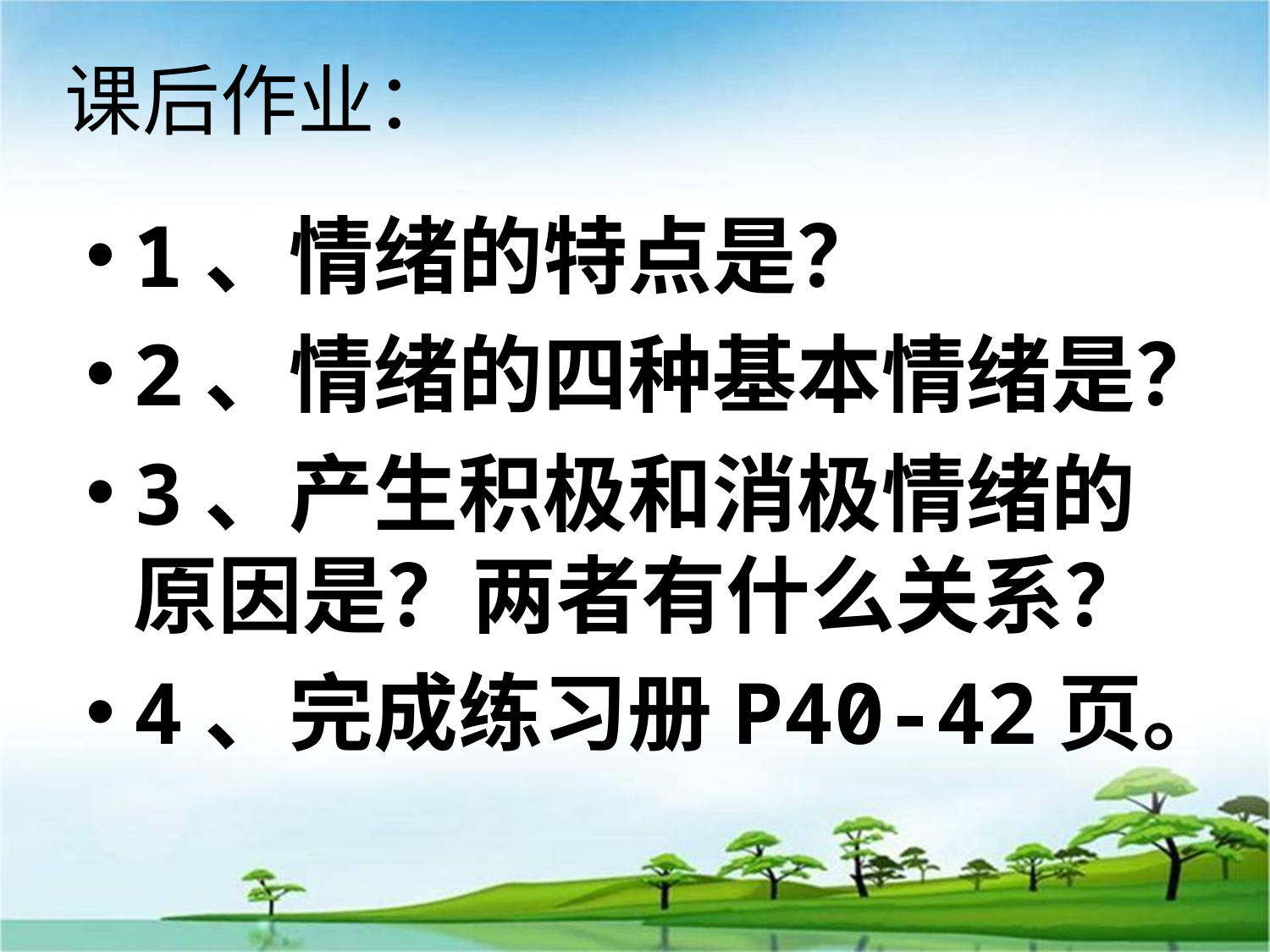

# 课后作业：
1、情绪的特点是？
2、情绪的四种基本情绪是？
3、产生积极和消极情绪的原因是？两者有什么关系？
4、完成练习册P40-42页。